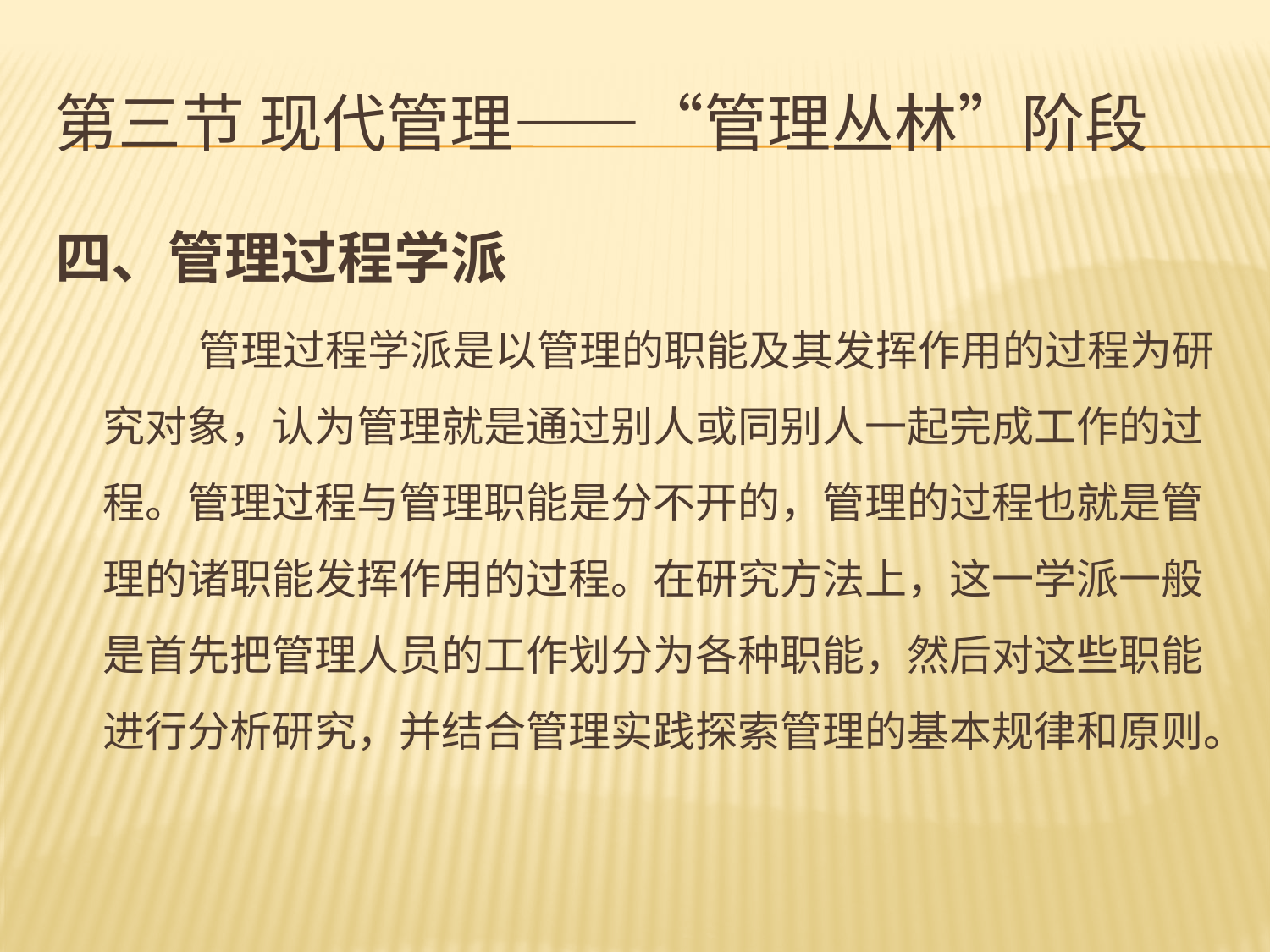

# 第三节 现代管理——“管理丛林”阶段
四、管理过程学派
              管理过程学派是以管理的职能及其发挥作用的过程为研究对象，认为管理就是通过别人或同别人一起完成工作的过程。管理过程与管理职能是分不开的，管理的过程也就是管理的诸职能发挥作用的过程。在研究方法上，这一学派一般是首先把管理人员的工作划分为各种职能，然后对这些职能进行分析研究，并结合管理实践探索管理的基本规律和原则。